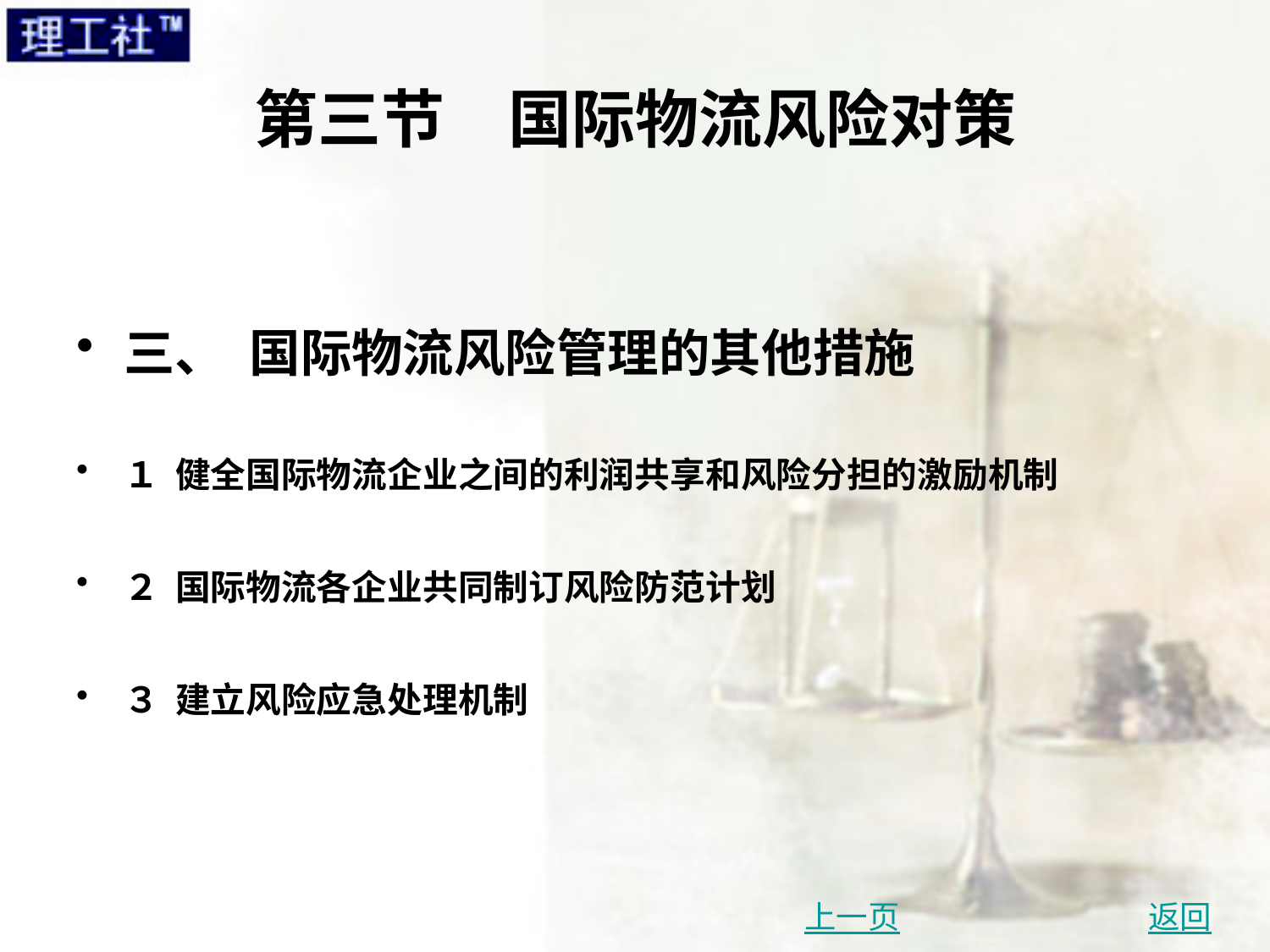

# 第三节　国际物流风险对策
三、  国际物流风险管理的其他措施
１  健全国际物流企业之间的利润共享和风险分担的激励机制
２  国际物流各企业共同制订风险防范计划
３  建立风险应急处理机制
上一页
返回